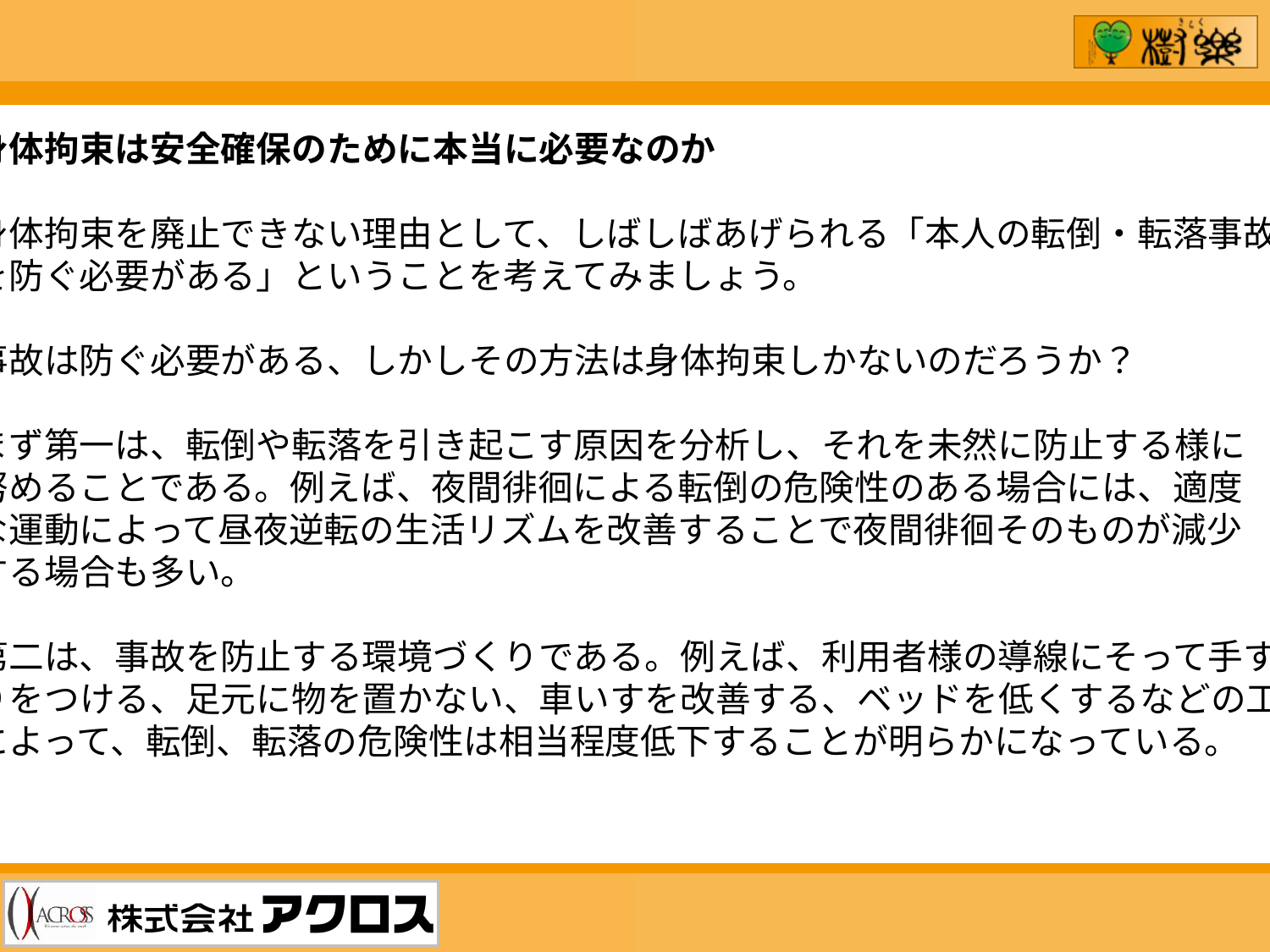

身体拘束は安全確保のために本当に必要なのか

身体拘束を廃止できない理由として、しばしばあげられる「本人の転倒・転落事故
を防ぐ必要がある」ということを考えてみましょう。

事故は防ぐ必要がある、しかしその方法は身体拘束しかないのだろうか？

まず第一は、転倒や転落を引き起こす原因を分析し、それを未然に防止する様に
努めることである。例えば、夜間徘徊による転倒の危険性のある場合には、適度
な運動によって昼夜逆転の生活リズムを改善することで夜間徘徊そのものが減少
する場合も多い。

第二は、事故を防止する環境づくりである。例えば、利用者様の導線にそって手す
りをつける、足元に物を置かない、車いすを改善する、ベッドを低くするなどの工夫
によって、転倒、転落の危険性は相当程度低下することが明らかになっている。